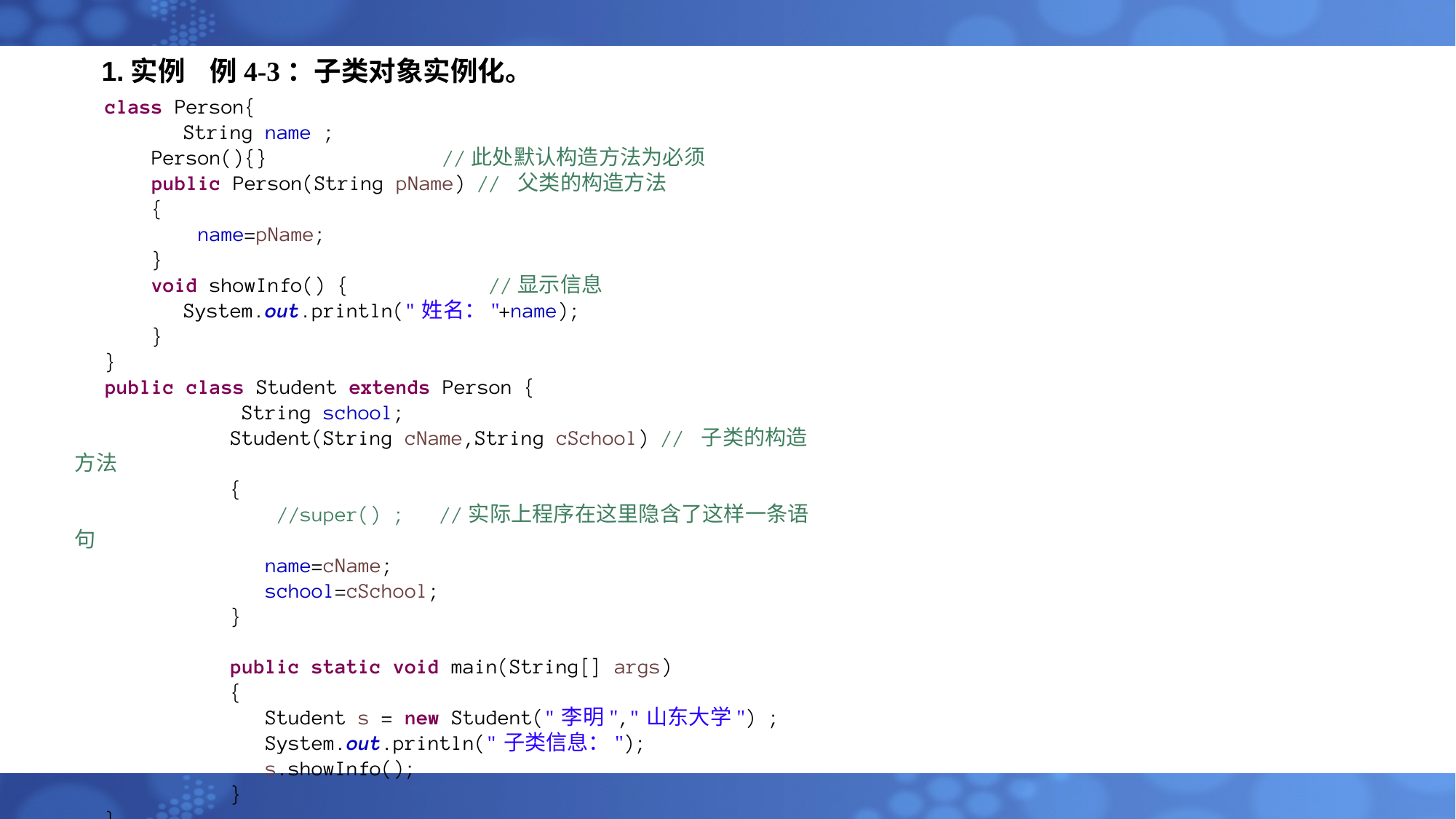

# 1.实例    例4-3：子类对象实例化。
class Person{
	String name ;
    Person(){}               //此处默认构造方法为必须
    public Person(String pName) // 父类的构造方法
    {
        name=pName;
    }
    void showInfo() {            //显示信息
    	System.out.println("姓名："+name);
    }
}
public class Student extends Person {
	     String school;
	    Student(String cName,String cSchool) // 子类的构造方法
	    {
	        //super() ;   //实际上程序在这里隐含了这样一条语句
	       name=cName;
	       school=cSchool;
	    }

	    public static void main(String[] args)
	    {
	       Student s = new Student("李明","山东大学") ;
	       System.out.println("子类信息：");
	       s.showInfo();
	    }
}